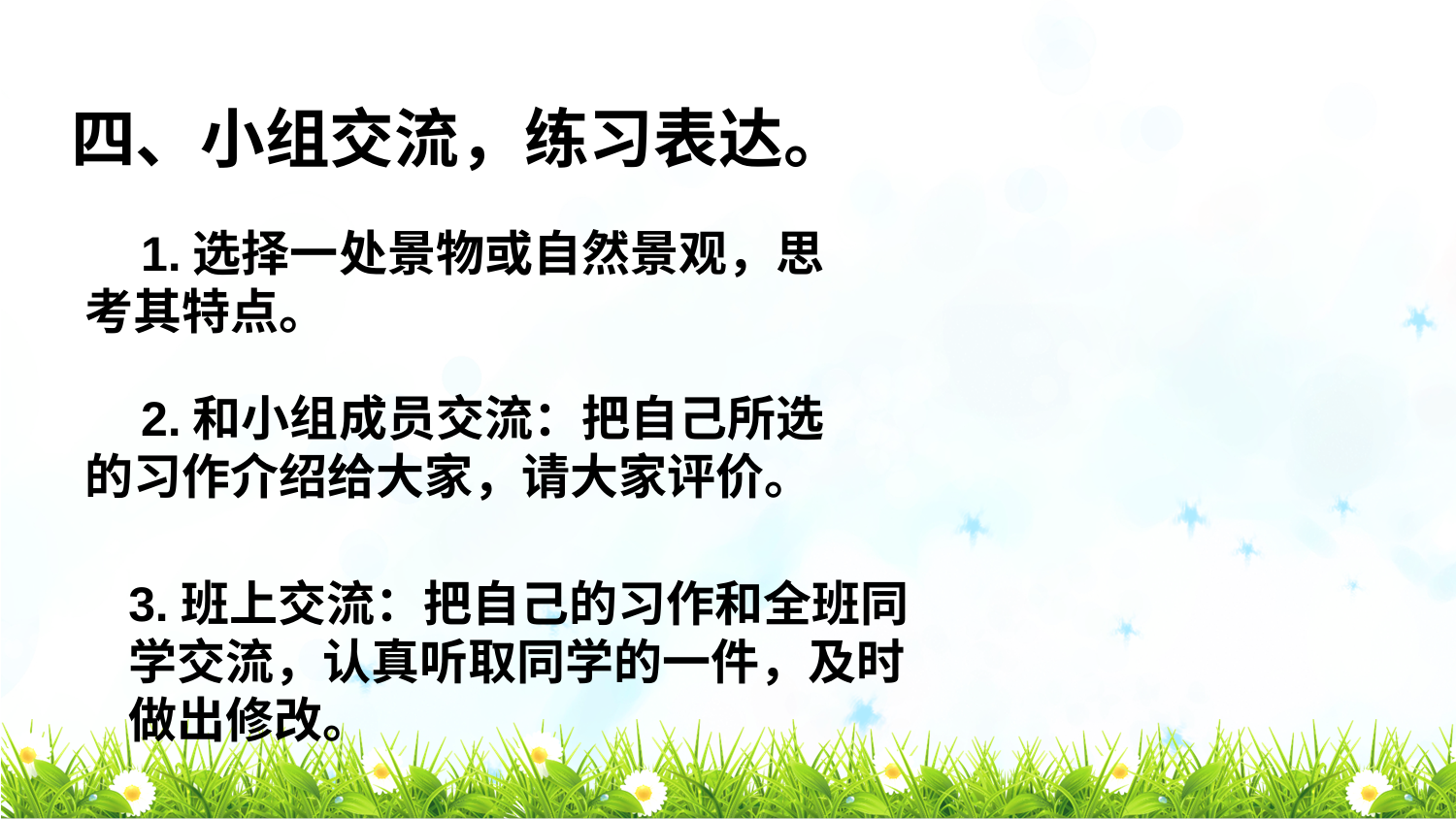

四、小组交流，练习表达。
1.选择一处景物或自然景观，思考其特点。
2.和小组成员交流：把自己所选的习作介绍给大家，请大家评价。
3.班上交流：把自己的习作和全班同学交流，认真听取同学的一件，及时做出修改。